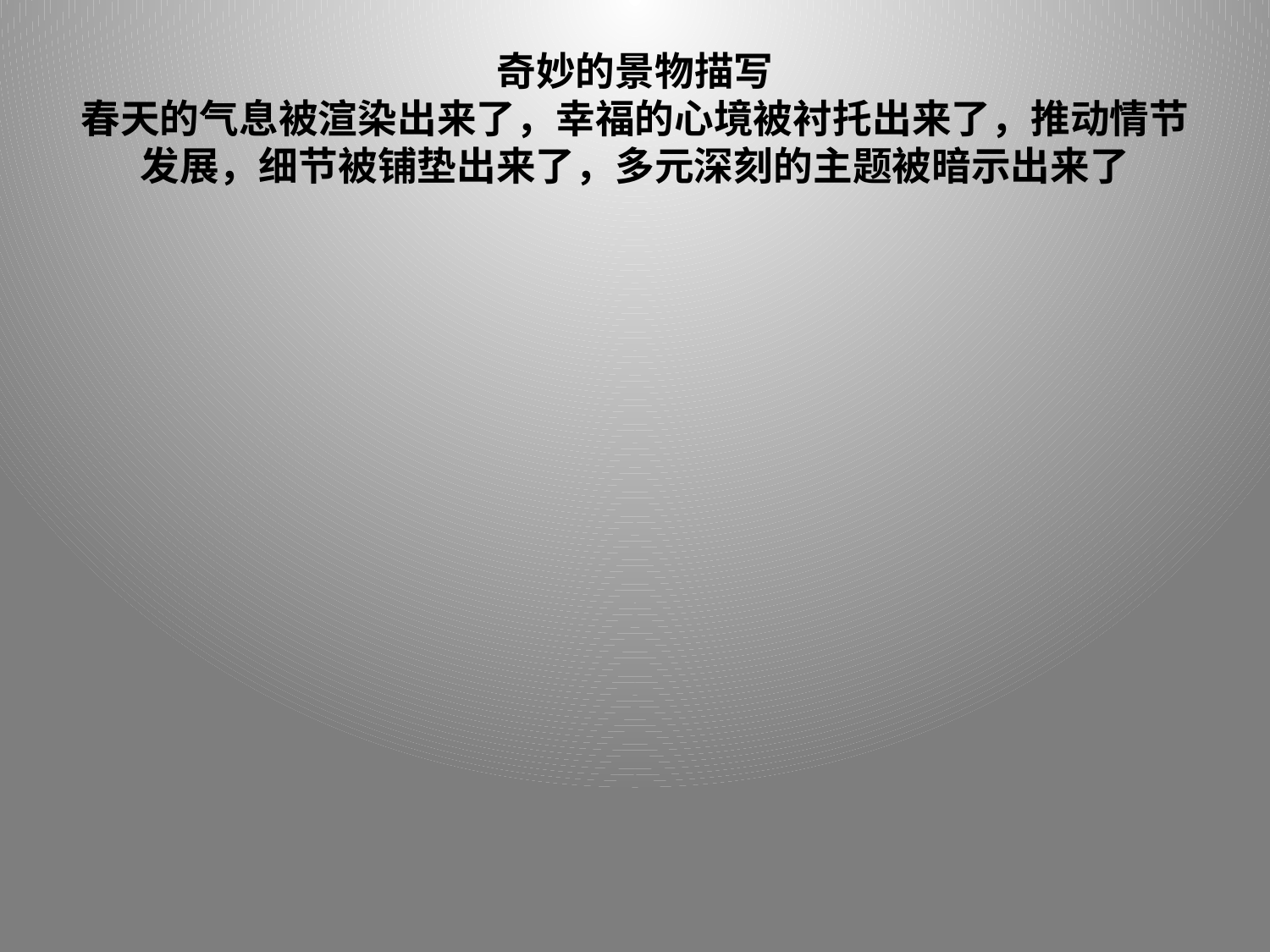

# 奇妙的景物描写 春天的气息被渲染出来了，幸福的心境被衬托出来了，推动情节发展，细节被铺垫出来了，多元深刻的主题被暗示出来了